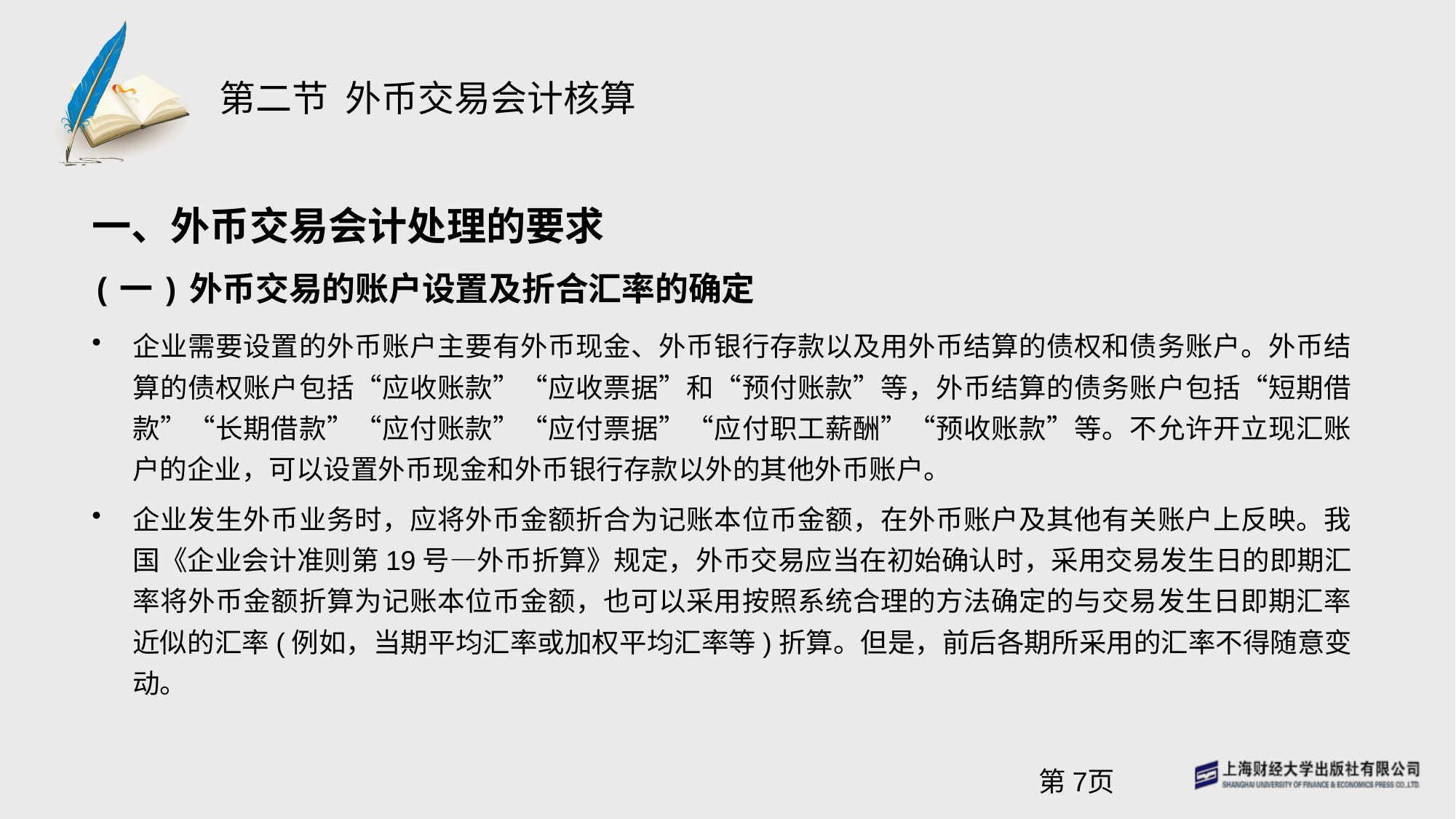

# 第二节  外币交易会计核算
一、外币交易会计处理的要求
(一)外币交易的账户设置及折合汇率的确定
企业需要设置的外币账户主要有外币现金、外币银行存款以及用外币结算的债权和债务账户。外币结算的债权账户包括“应收账款”“应收票据”和“预付账款”等，外币结算的债务账户包括“短期借款”“长期借款”“应付账款”“应付票据”“应付职工薪酬”“预收账款”等。不允许开立现汇账户的企业，可以设置外币现金和外币银行存款以外的其他外币账户。
企业发生外币业务时，应将外币金额折合为记账本位币金额，在外币账户及其他有关账户上反映。我国《企业会计准则第19号—外币折算》规定，外币交易应当在初始确认时，采用交易发生日的即期汇率将外币金额折算为记账本位币金额，也可以采用按照系统合理的方法确定的与交易发生日即期汇率近似的汇率(例如，当期平均汇率或加权平均汇率等)折算。但是，前后各期所采用的汇率不得随意变动。

7